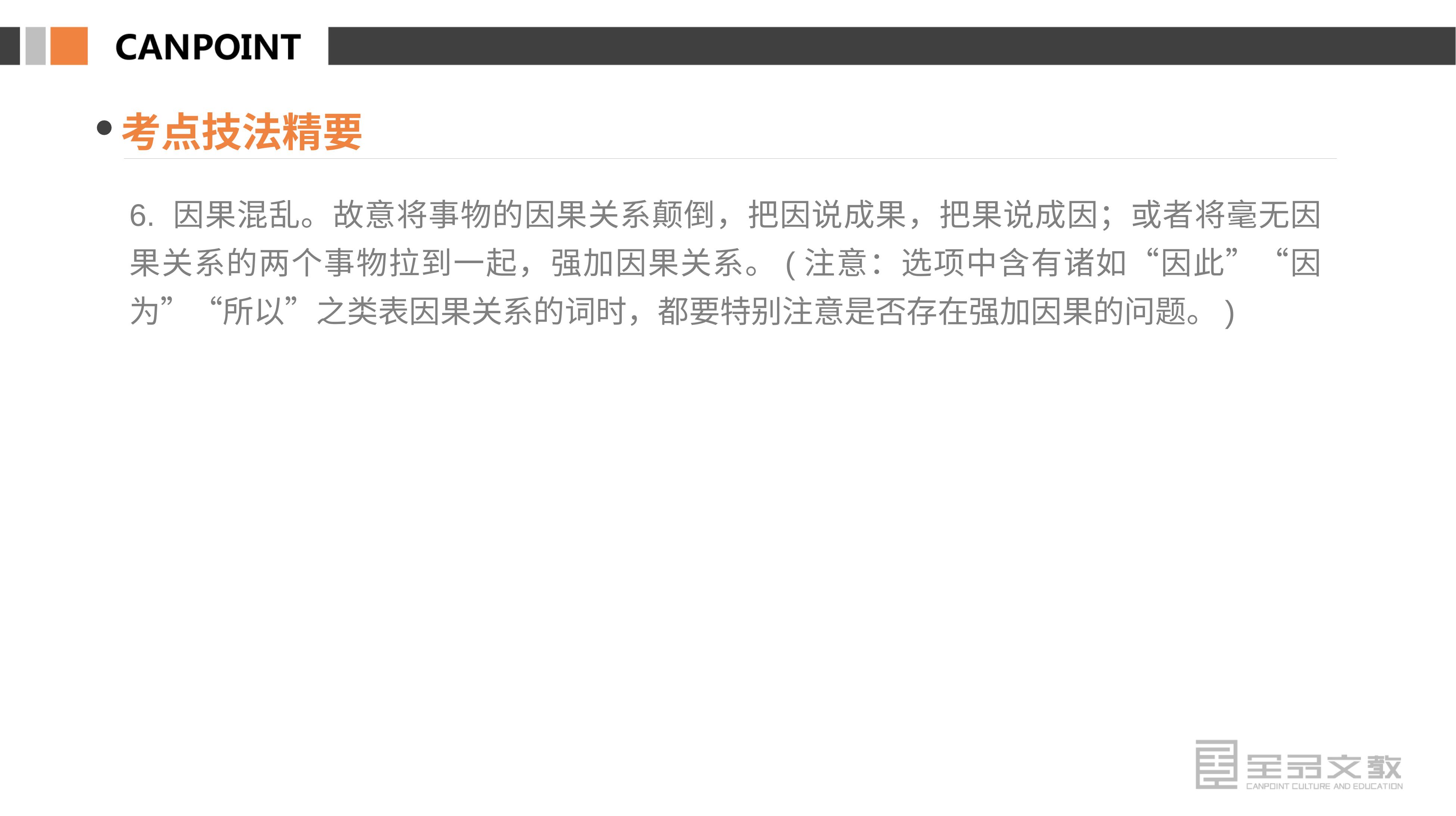

考点技法精要

6. 因果混乱。故意将事物的因果关系颠倒，把因说成果，把果说成因；或者将毫无因果关系的两个事物拉到一起，强加因果关系。(注意：选项中含有诸如“因此”“因为”“所以”之类表因果关系的词时，都要特别注意是否存在强加因果的问题。)